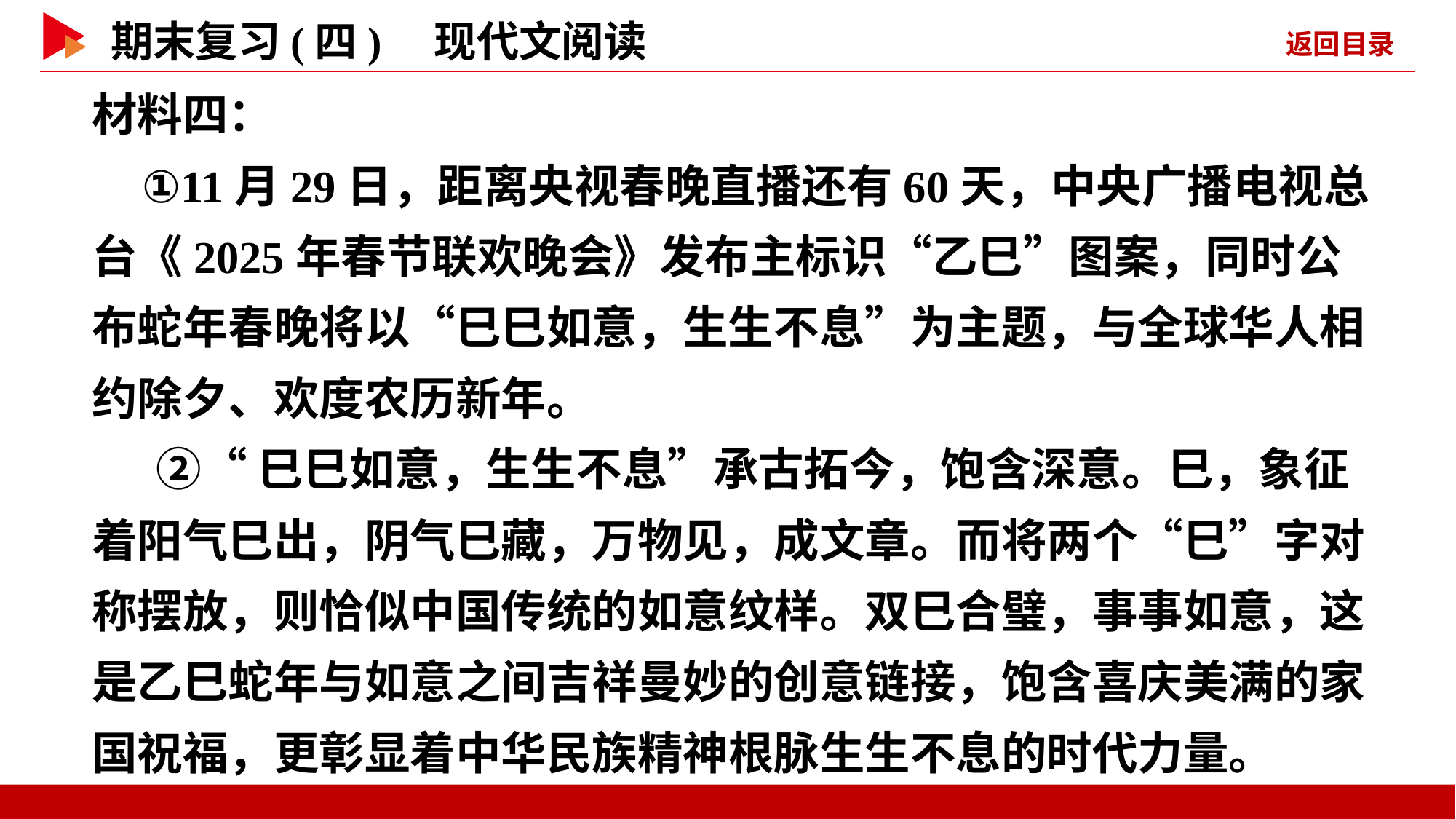

材料四：
    ①11月29日，距离央视春晚直播还有60天，中央广播电视总台《2025年春节联欢晚会》发布主标识“乙巳”图案，同时公布蛇年春晚将以“巳巳如意，生生不息”为主题，与全球华人相约除夕、欢度农历新年。
   ②“巳巳如意，生生不息”承古拓今，饱含深意。巳，象征着阳气巳出，阴气巳藏，万物见，成文章。而将两个“巳”字对称摆放，则恰似中国传统的如意纹样。双巳合璧，事事如意，这是乙巳蛇年与如意之间吉祥曼妙的创意链接，饱含喜庆美满的家国祝福，更彰显着中华民族精神根脉生生不息的时代力量。